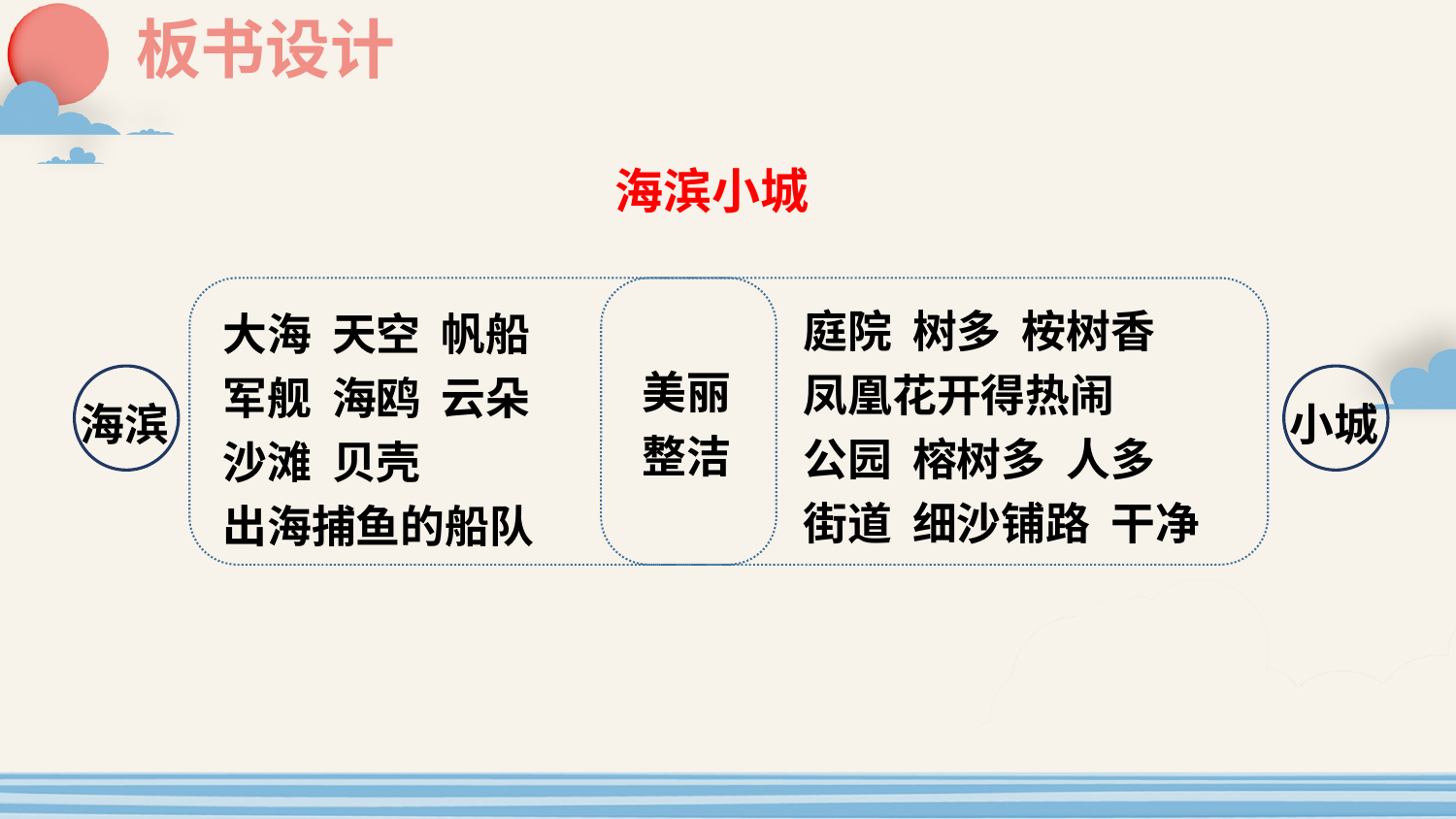

板书设计
海滨小城

庭院  树多  桉树香
凤凰花开得热闹
公园  榕树多  人多
街道  细沙铺路  干净
大海  天空  帆船
军舰  海鸥  云朵
沙滩  贝壳
出海捕鱼的船队
美丽
整洁

海滨
小城